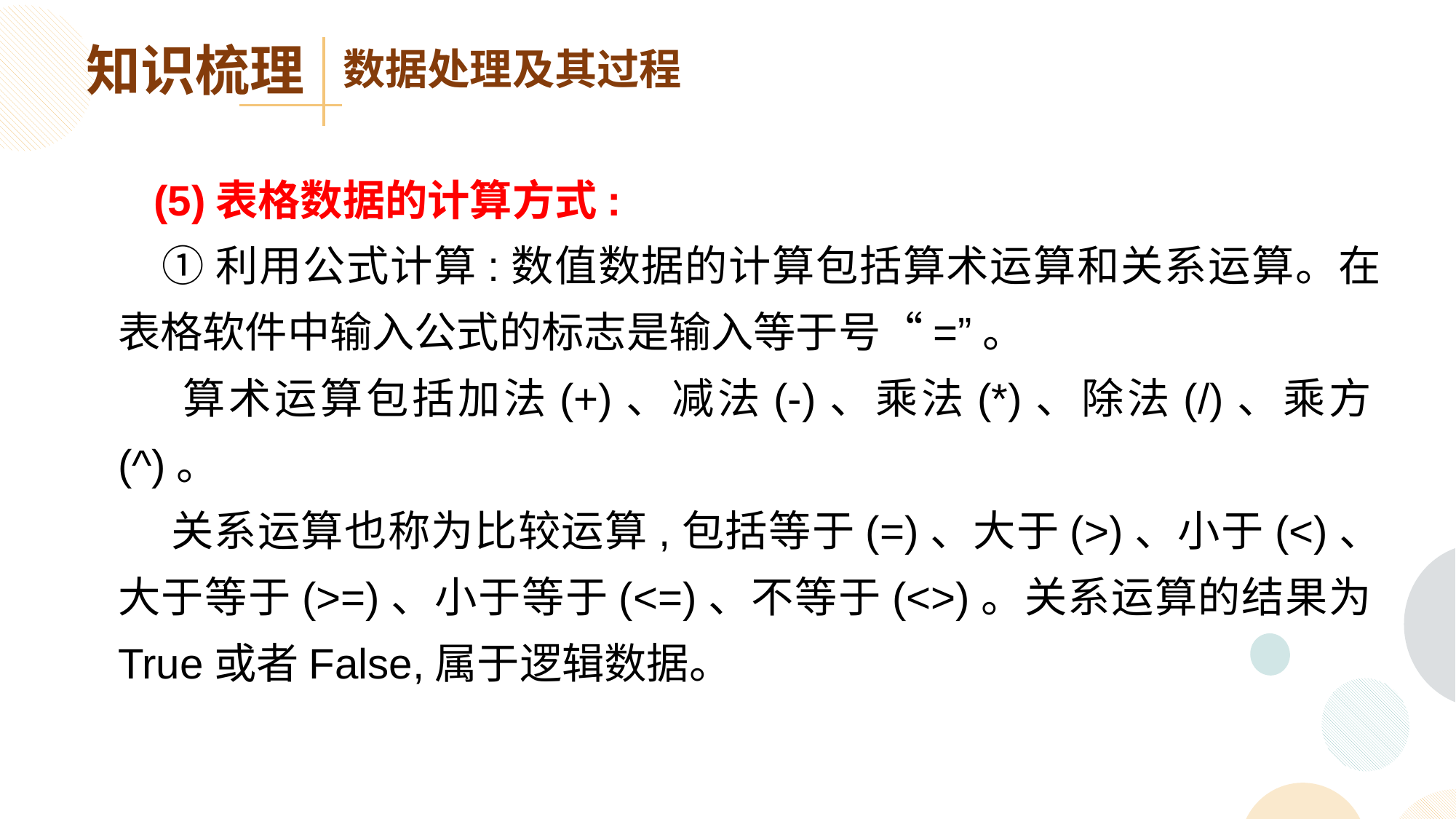

知识梳理
数据处理及其过程
   (5)表格数据的计算方式:
    ①利用公式计算:数值数据的计算包括算术运算和关系运算。在表格软件中输入公式的标志是输入等于号“=”。
    算术运算包括加法(+)、减法(-)、乘法(*)、除法(/)、乘方(^)。
    关系运算也称为比较运算,包括等于(=)、大于(>)、小于(<)、大于等于(>=)、小于等于(<=)、不等于(<>)。关系运算的结果为True或者False,属于逻辑数据。